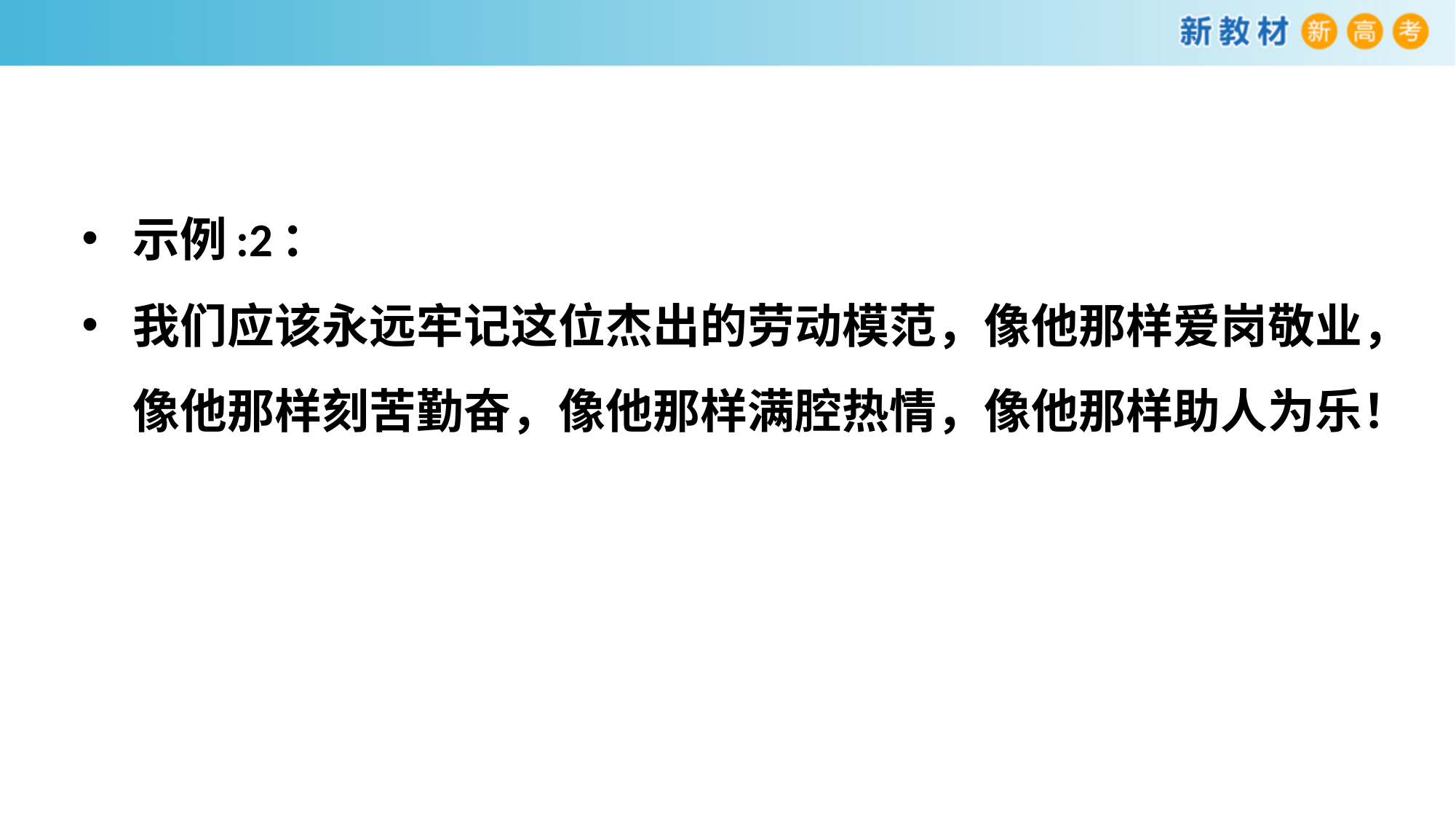

示例:2：
我们应该永远牢记这位杰出的劳动模范，像他那样爱岗敬业，像他那样刻苦勤奋，像他那样满腔热情，像他那样助人为乐！